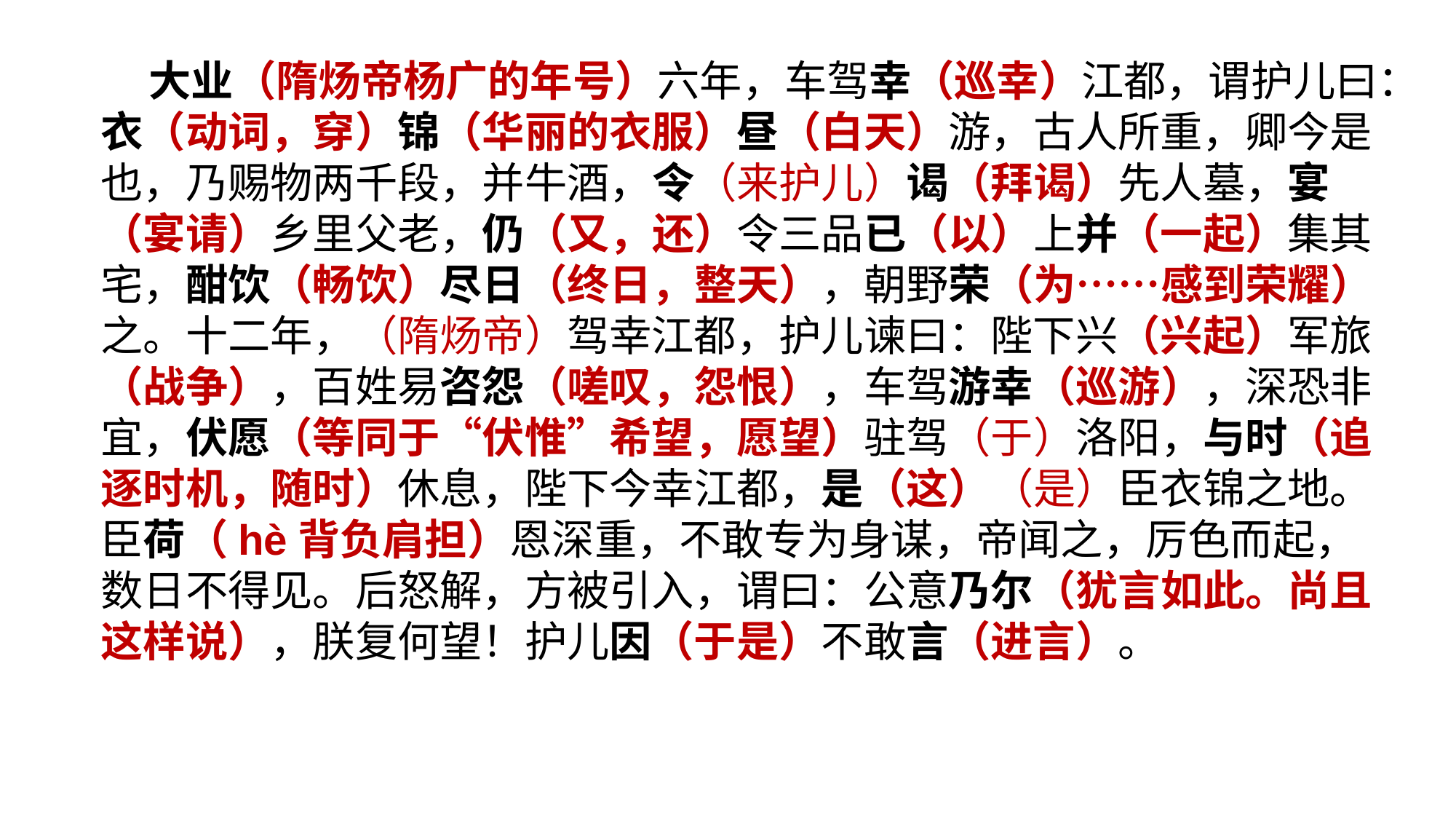

大业（隋炀帝杨广的年号）六年，车驾幸（巡幸）江都，谓护儿曰：衣（动词，穿）锦（华丽的衣服）昼（白天）游，古人所重，卿今是也，乃赐物两千段，并牛酒，令（来护儿）谒（拜谒）先人墓，宴（宴请）乡里父老，仍（又，还）令三品已（以）上并（一起）集其宅，酣饮（畅饮）尽日（终日，整天），朝野荣（为……感到荣耀）之。十二年，（隋炀帝）驾幸江都，护儿谏曰：陛下兴（兴起）军旅（战争），百姓易咨怨（嗟叹，怨恨），车驾游幸（巡游），深恐非宜，伏愿（等同于“伏惟”希望，愿望）驻驾（于）洛阳，与时（追逐时机，随时）休息，陛下今幸江都，是（这）（是）臣衣锦之地。臣荷（hè背负肩担）恩深重，不敢专为身谋，帝闻之，厉色而起，数日不得见。后怒解，方被引入，谓曰：公意乃尔（犹言如此。尚且这样说），朕复何望！护儿因（于是）不敢言（进言）。